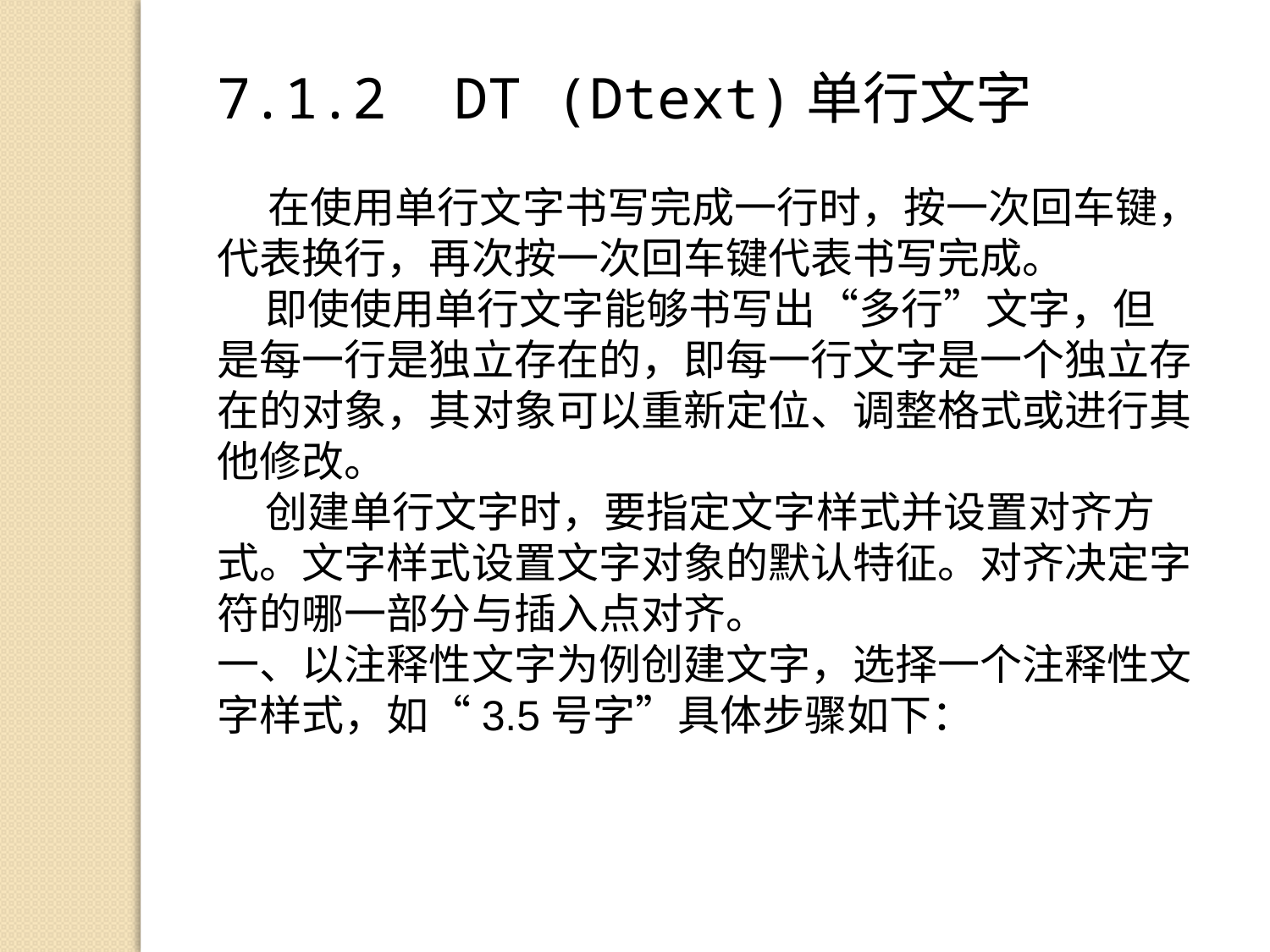

7.1.2  DT (Dtext)单行文字

      在使用单行文字书写完成一行时，按一次回车键，代表换行，再次按一次回车键代表书写完成。
    即使使用单行文字能够书写出“多行”文字，但是每一行是独立存在的，即每一行文字是一个独立存在的对象，其对象可以重新定位、调整格式或进行其他修改。
    创建单行文字时，要指定文字样式并设置对齐方式。文字样式设置文字对象的默认特征。对齐决定字符的哪一部分与插入点对齐。
一、以注释性文字为例创建文字，选择一个注释性文字样式，如“3.5号字”具体步骤如下：